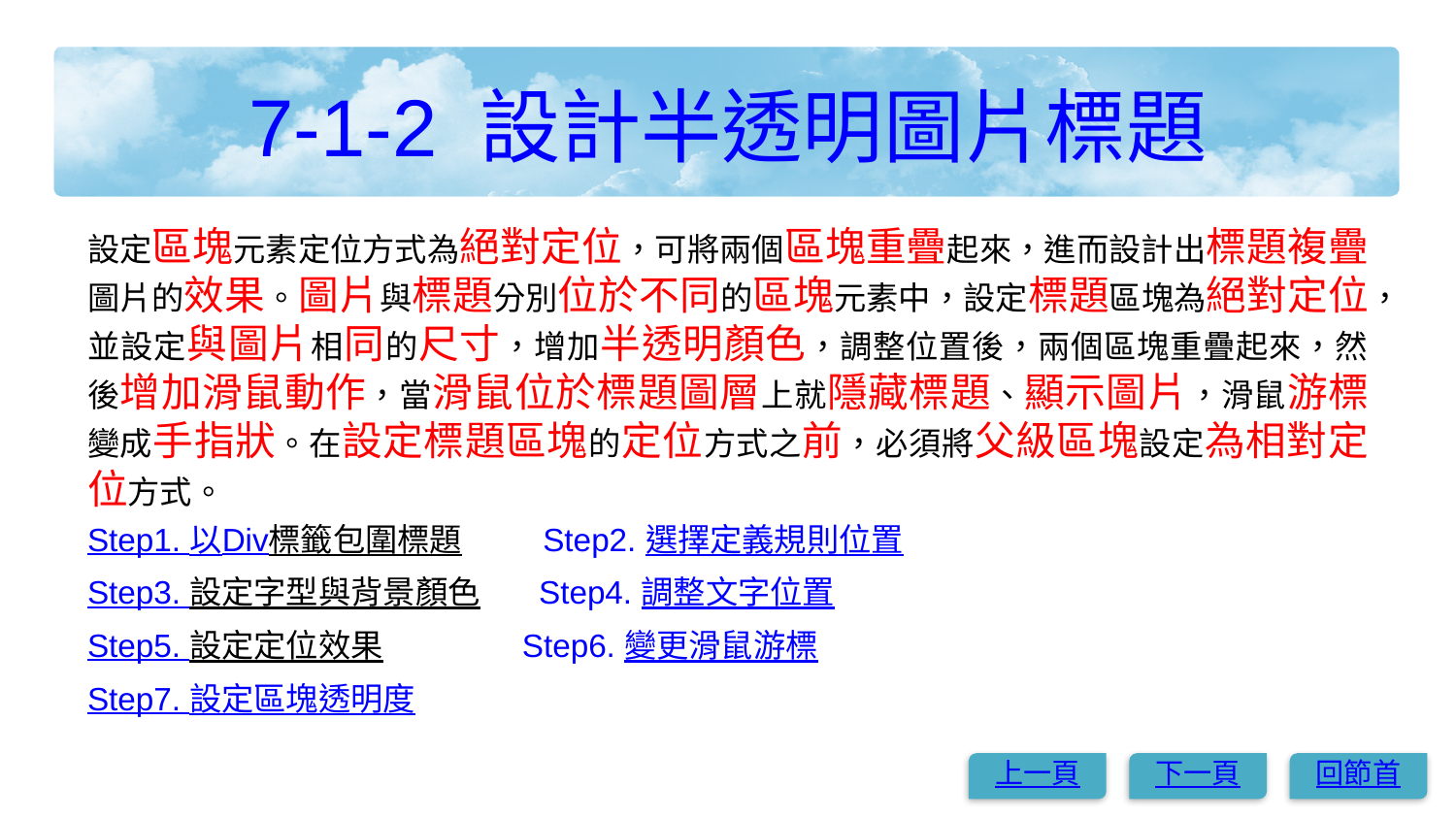

# 7-1-2 設計半透明圖片標題
設定區塊元素定位方式為絕對定位，可將兩個區塊重疊起來，進而設計出標題複疊圖片的效果。圖片與標題分別位於不同的區塊元素中，設定標題區塊為絕對定位，並設定與圖片相同的尺寸，增加半透明顏色，調整位置後，兩個區塊重疊起來，然後增加滑鼠動作，當滑鼠位於標題圖層上就隱藏標題、顯示圖片，滑鼠游標變成手指狀。在設定標題區塊的定位方式之前，必須將父級區塊設定為相對定位方式。
Step1. 以Div標籤包圍標題          Step2. 選擇定義規則位置
Step3. 設定字型與背景顏色       Step4. 調整文字位置
Step5. 設定定位效果                  Step6. 變更滑鼠游標
Step7. 設定區塊透明度
上一頁
下一頁
回節首